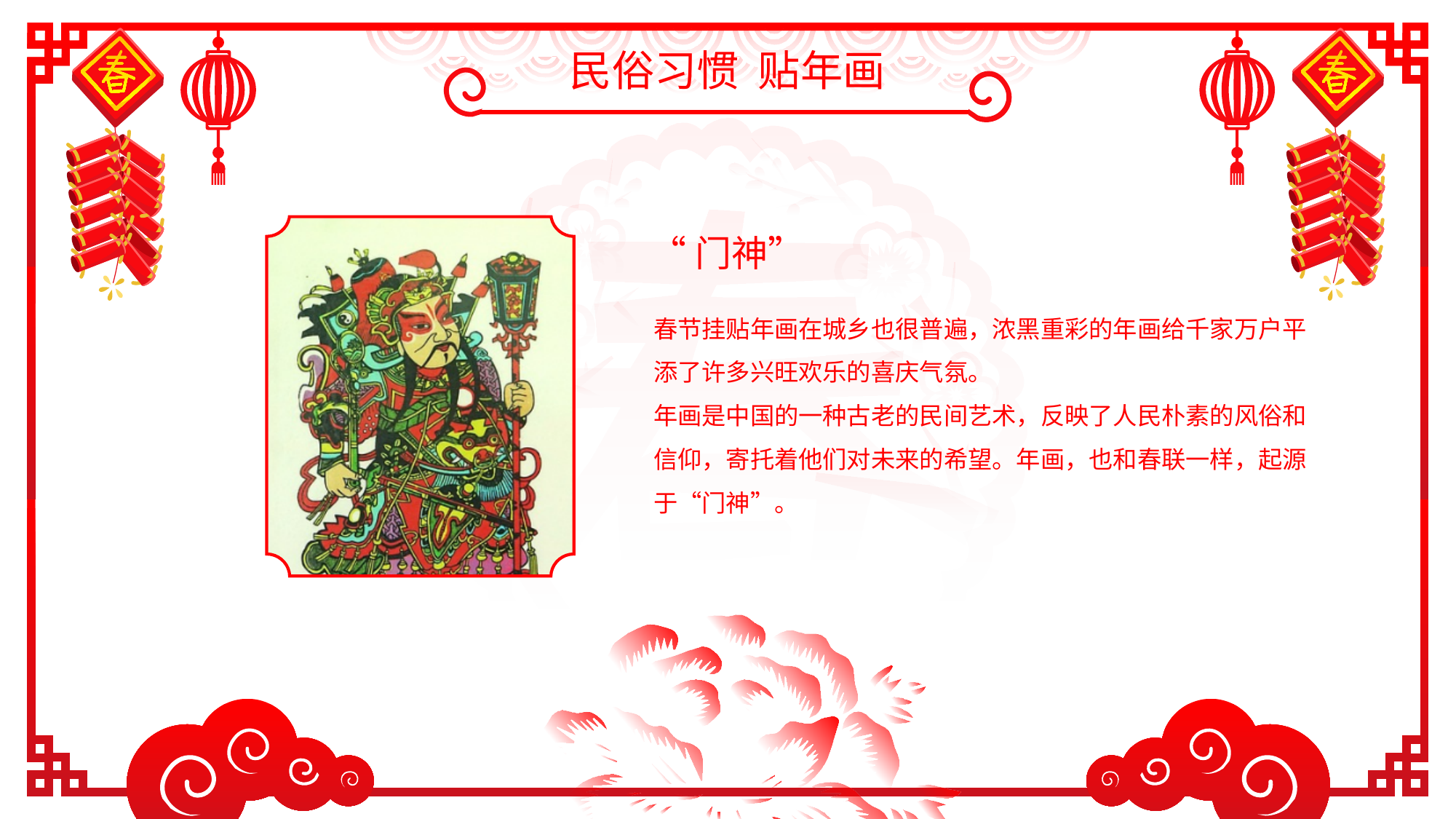

民俗习惯  贴年画

“门神”
春节挂贴年画在城乡也很普遍，浓黑重彩的年画给千家万户平添了许多兴旺欢乐的喜庆气氛。
年画是中国的一种古老的民间艺术，反映了人民朴素的风俗和信仰，寄托着他们对未来的希望。年画，也和春联一样，起源于“门神”。